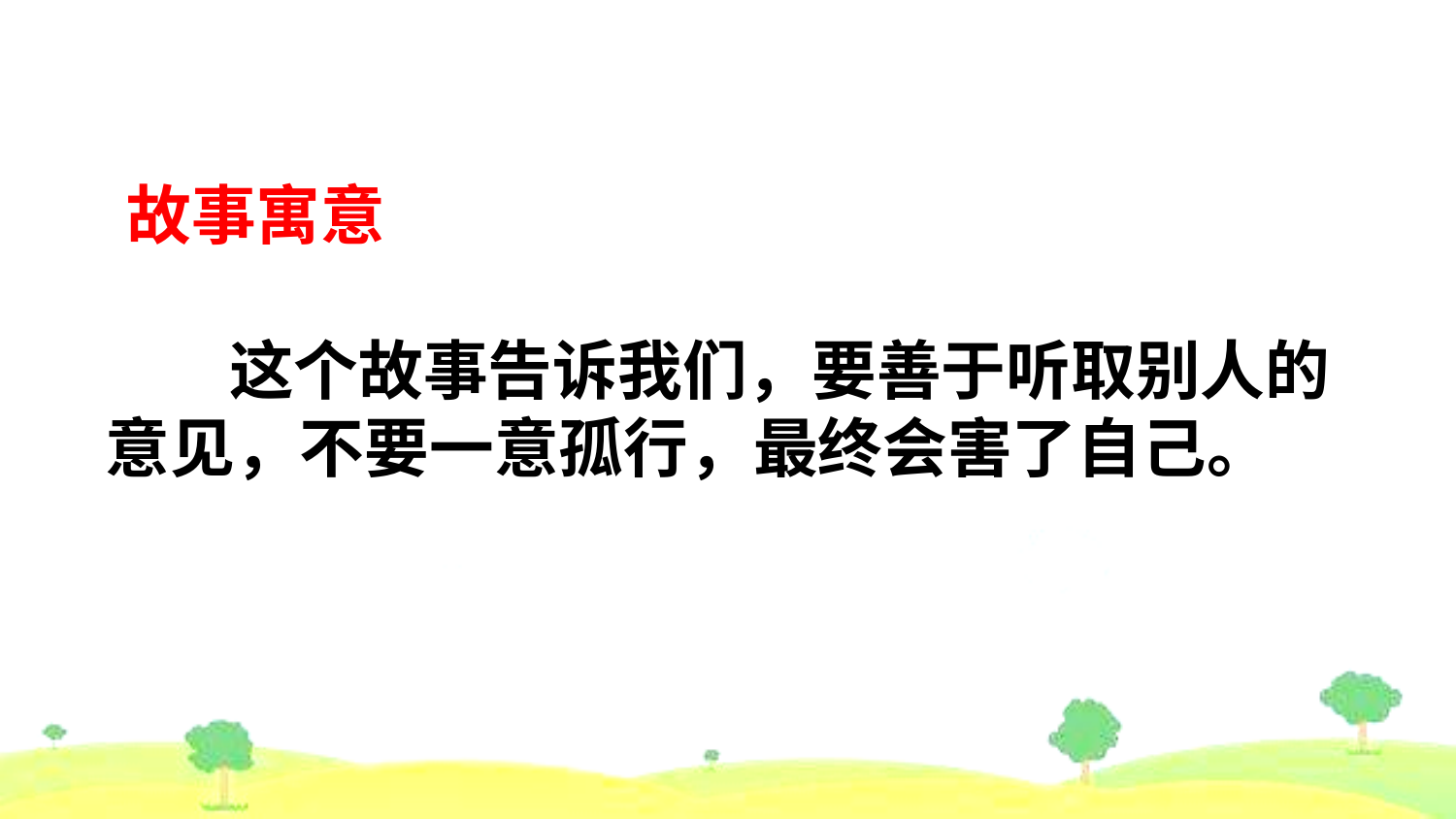

故事寓意

      这个故事告诉我们，要善于听取别人的意见，不要一意孤行，最终会害了自己。